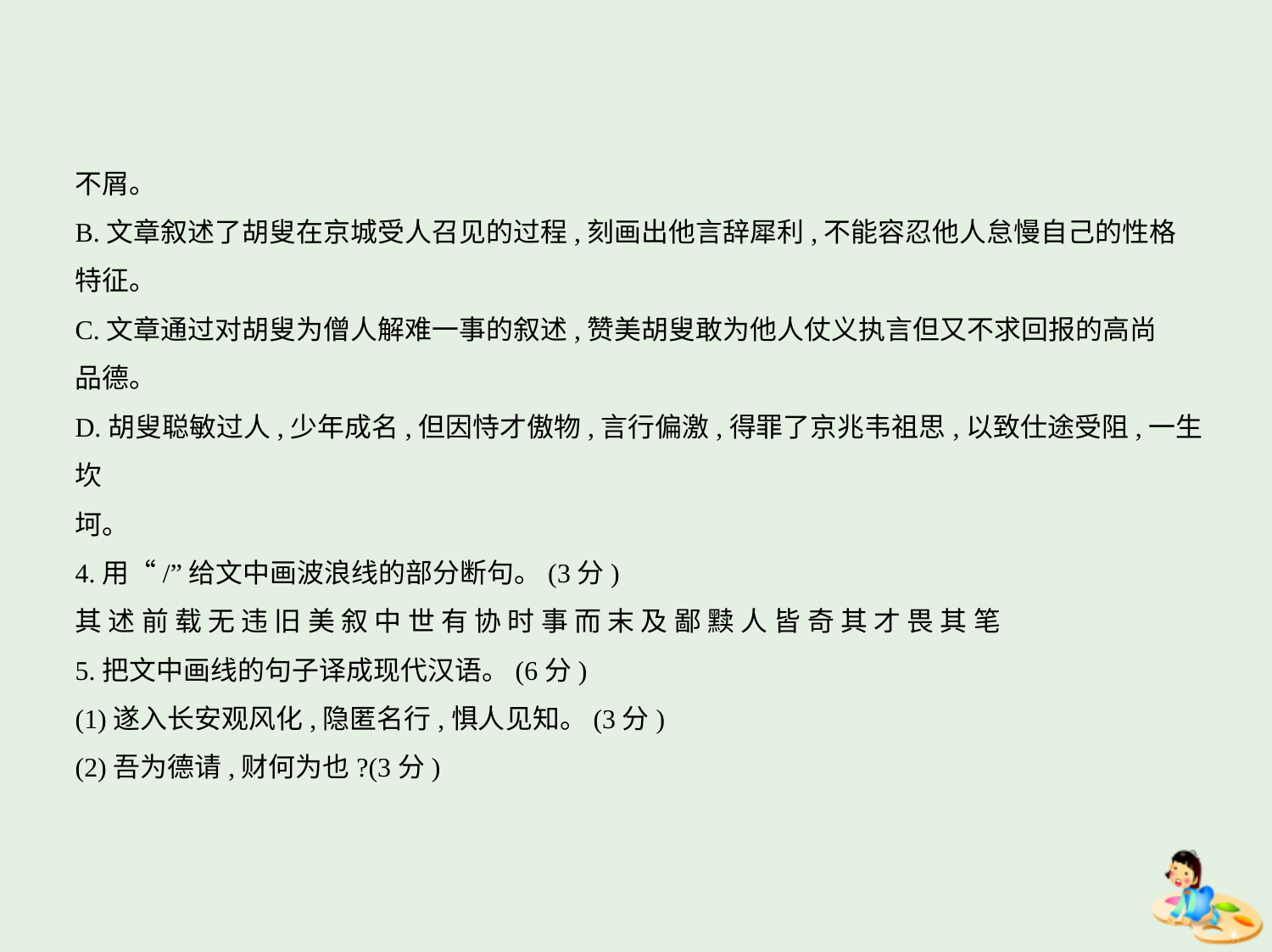

不屑。
B.文章叙述了胡叟在京城受人召见的过程,刻画出他言辞犀利,不能容忍他人怠慢自己的性格
特征。
C.文章通过对胡叟为僧人解难一事的叙述,赞美胡叟敢为他人仗义执言但又不求回报的高尚
品德。
D.胡叟聪敏过人,少年成名,但因恃才傲物,言行偏激,得罪了京兆韦祖思,以致仕途受阻,一生坎
坷。
4.用“/”给文中画波浪线的部分断句。(3分)
其 述 前 载 无 违 旧 美 叙 中 世 有 协 时 事 而 末 及 鄙 黩 人 皆 奇 其 才 畏 其 笔
5.把文中画线的句子译成现代汉语。(6分)
(1)遂入长安观风化,隐匿名行,惧人见知。(3分)
(2)吾为德请,财何为也?(3分)